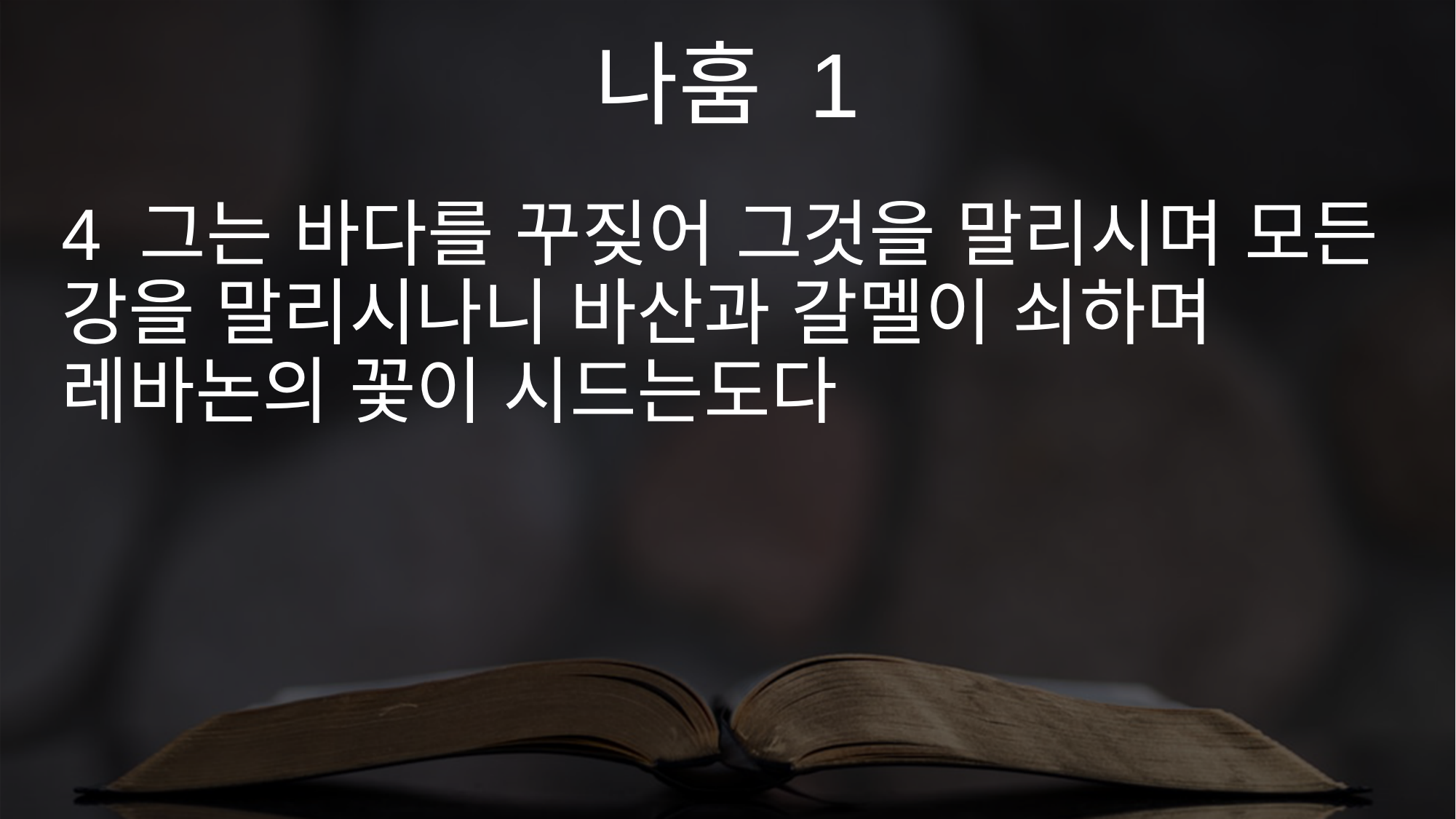

나훔 1
4 그는 바다를 꾸짖어 그것을 말리시며 모든 강을 말리시나니 바산과 갈멜이 쇠하며 레바논의 꽃이 시드는도다